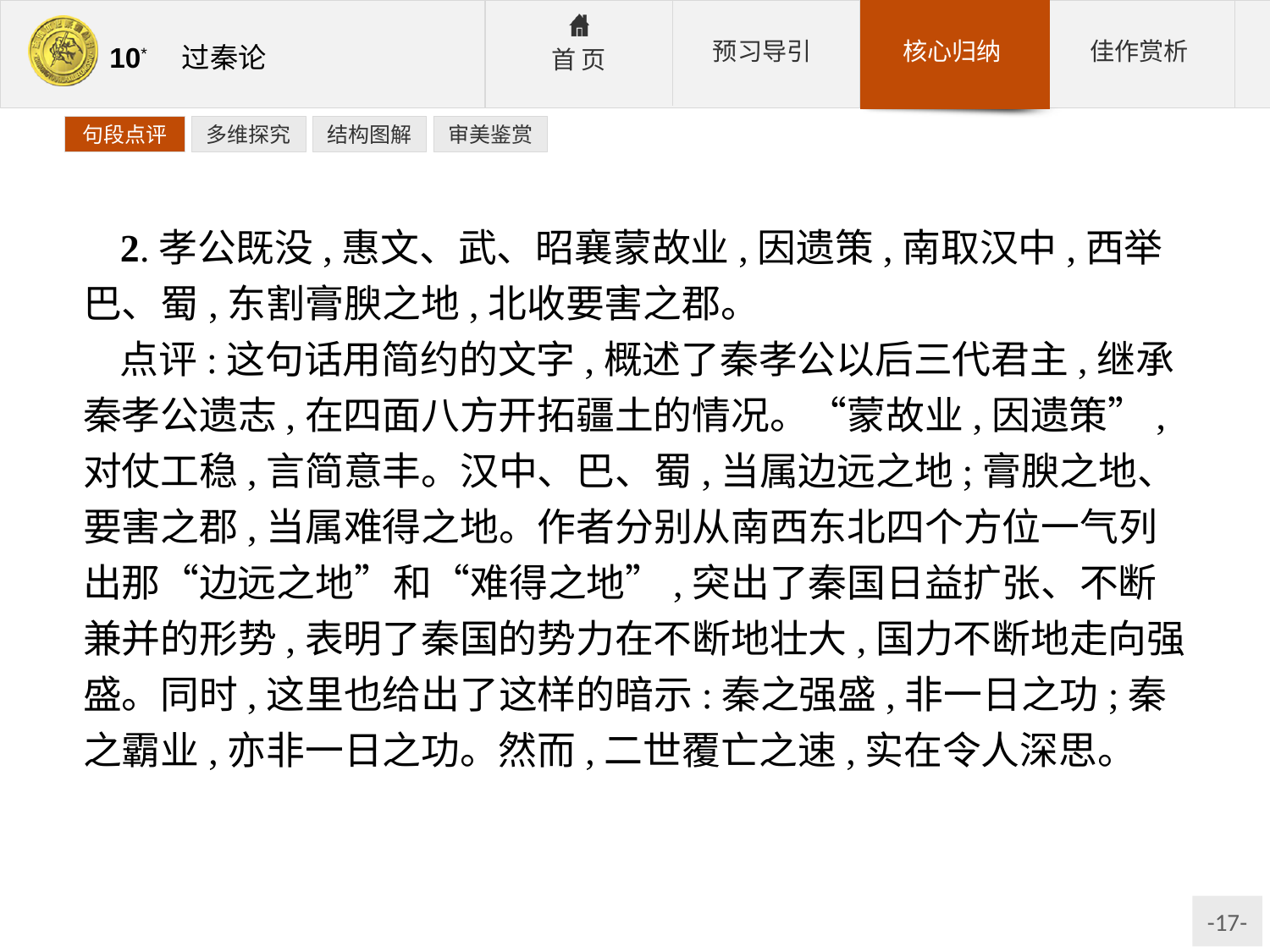

句段点评
多维探究
结构图解
审美鉴赏
2.孝公既没,惠文、武、昭襄蒙故业,因遗策,南取汉中,西举巴、蜀,东割膏腴之地,北收要害之郡。
点评:这句话用简约的文字,概述了秦孝公以后三代君主,继承秦孝公遗志,在四面八方开拓疆土的情况。“蒙故业,因遗策”,对仗工稳,言简意丰。汉中、巴、蜀,当属边远之地;膏腴之地、要害之郡,当属难得之地。作者分别从南西东北四个方位一气列出那“边远之地”和“难得之地”,突出了秦国日益扩张、不断兼并的形势,表明了秦国的势力在不断地壮大,国力不断地走向强盛。同时,这里也给出了这样的暗示:秦之强盛,非一日之功;秦之霸业,亦非一日之功。然而,二世覆亡之速,实在令人深思。